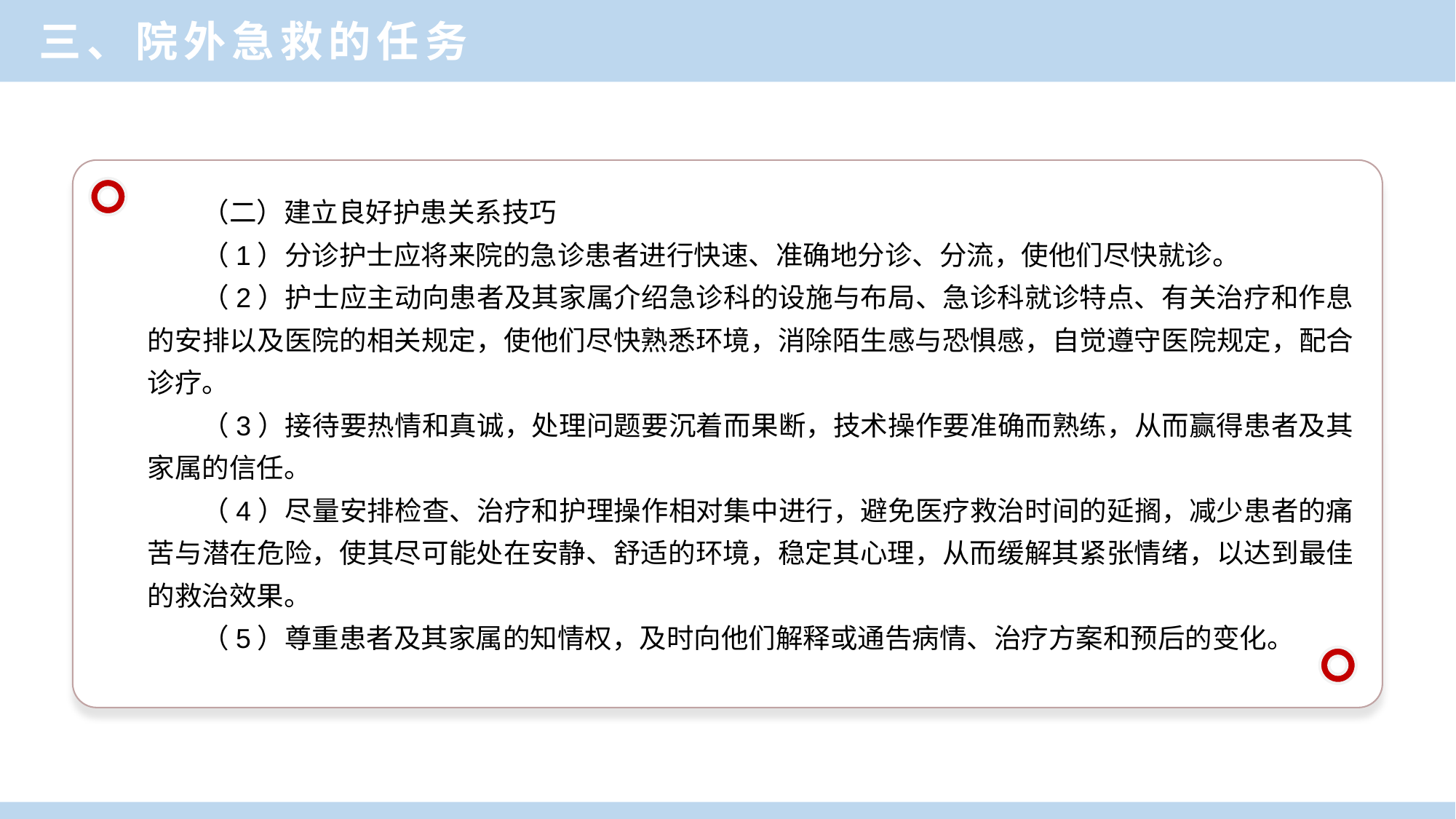

三、院外急救的任务

（二）建立良好护患关系技巧
（1）分诊护士应将来院的急诊患者进行快速、准确地分诊、分流，使他们尽快就诊。
（2）护士应主动向患者及其家属介绍急诊科的设施与布局、急诊科就诊特点、有关治疗和作息的安排以及医院的相关规定，使他们尽快熟悉环境，消除陌生感与恐惧感，自觉遵守医院规定，配合诊疗。
（3）接待要热情和真诚，处理问题要沉着而果断，技术操作要准确而熟练，从而赢得患者及其家属的信任。
（4）尽量安排检查、治疗和护理操作相对集中进行，避免医疗救治时间的延搁，减少患者的痛苦与潜在危险，使其尽可能处在安静、舒适的环境，稳定其心理，从而缓解其紧张情绪，以达到最佳的救治效果。
（5）尊重患者及其家属的知情权，及时向他们解释或通告病情、治疗方案和预后的变化。